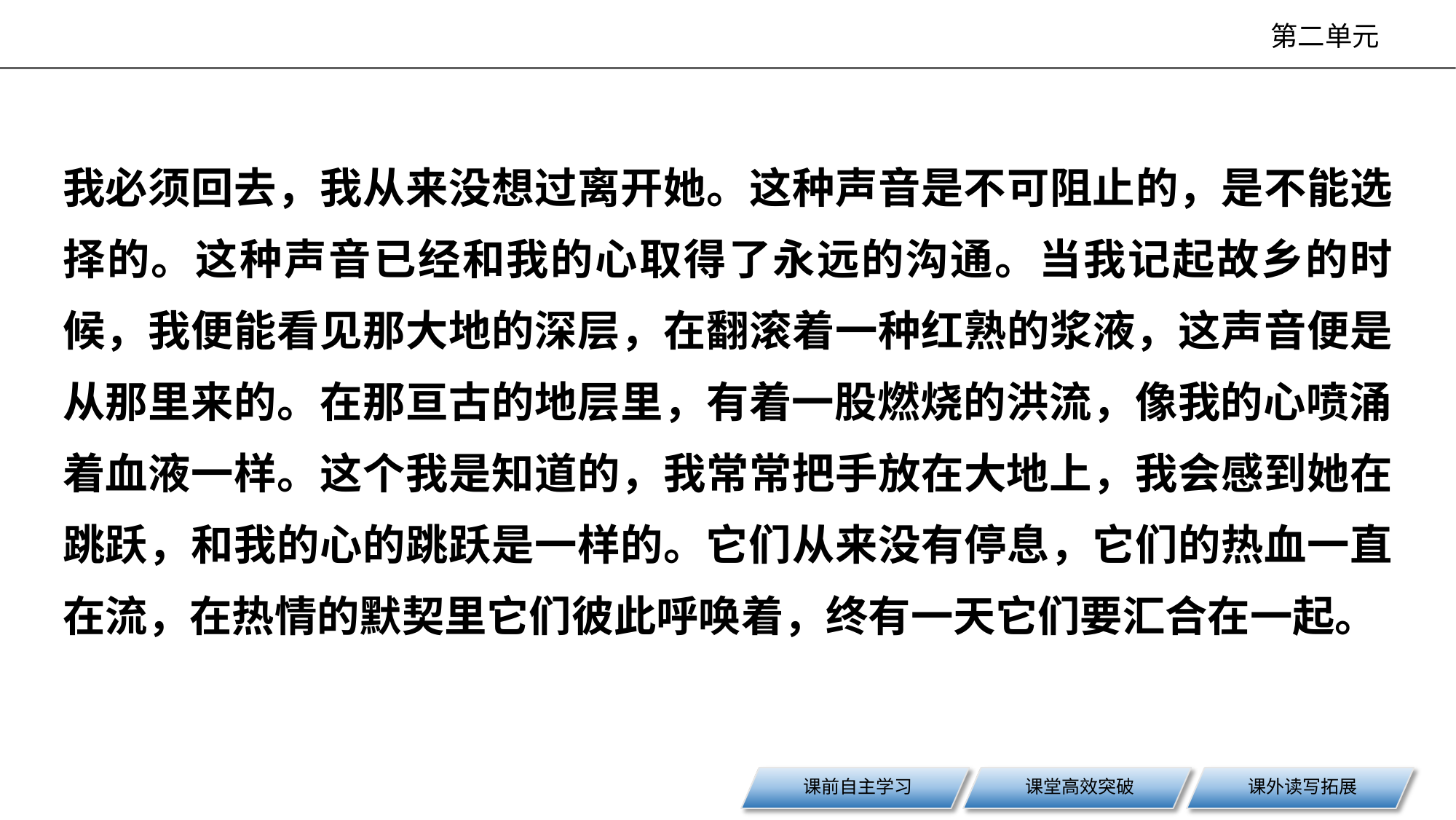

我必须回去，我从来没想过离开她。这种声音是不可阻止的，是不能选择的。这种声音已经和我的心取得了永远的沟通。当我记起故乡的时候，我便能看见那大地的深层，在翻滚着一种红熟的浆液，这声音便是从那里来的。在那亘古的地层里，有着一股燃烧的洪流，像我的心喷涌着血液一样。这个我是知道的，我常常把手放在大地上，我会感到她在跳跃，和我的心的跳跃是一样的。它们从来没有停息，它们的热血一直在流，在热情的默契里它们彼此呼唤着，终有一天它们要汇合在一起。